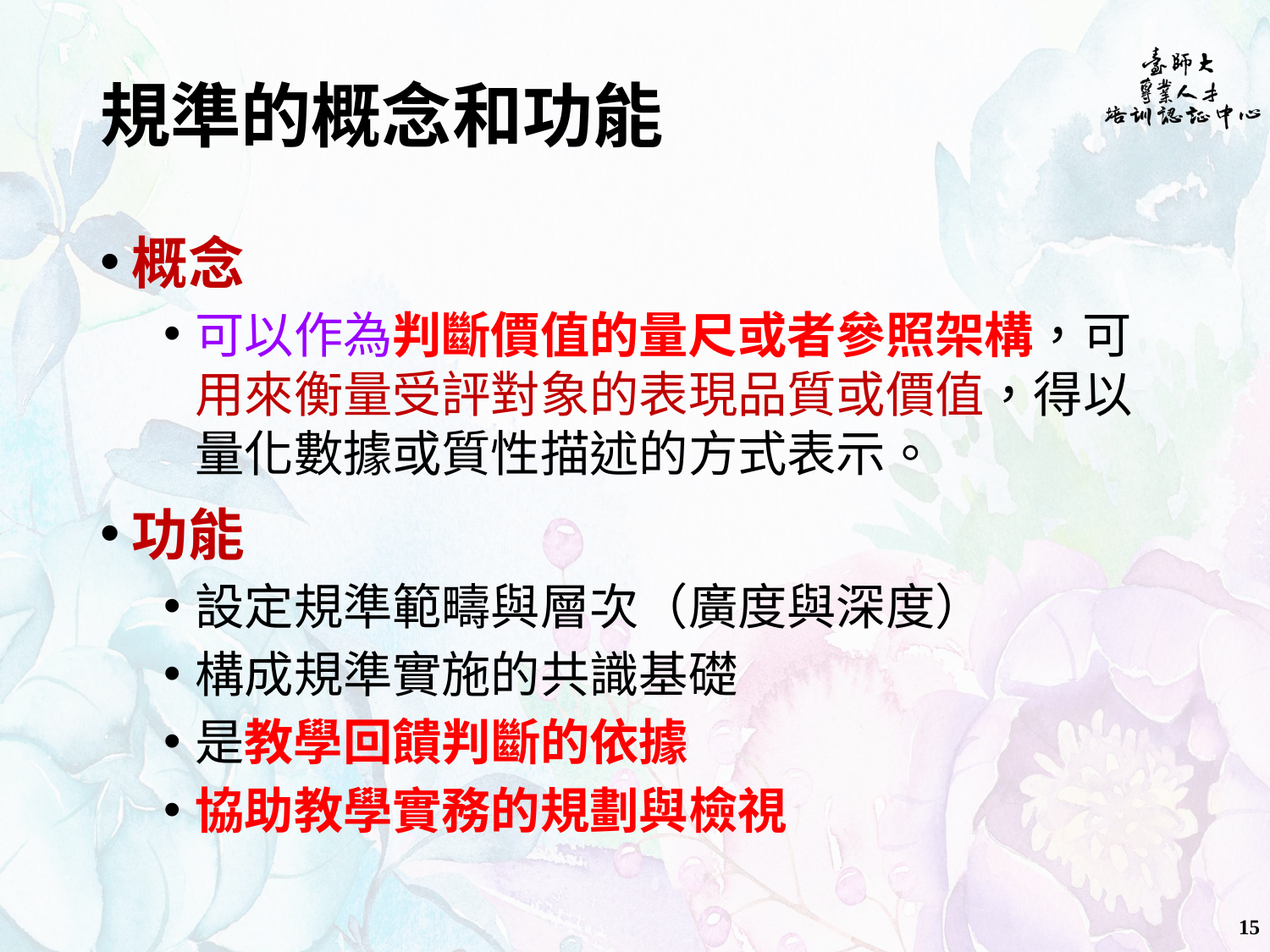

# 規準的概念和功能
概念
可以作為判斷價值的量尺或者參照架構，可用來衡量受評對象的表現品質或價值，得以量化數據或質性描述的方式表示。
功能
設定規準範疇與層次（廣度與深度）
構成規準實施的共識基礎
是教學回饋判斷的依據
協助教學實務的規劃與檢視

15